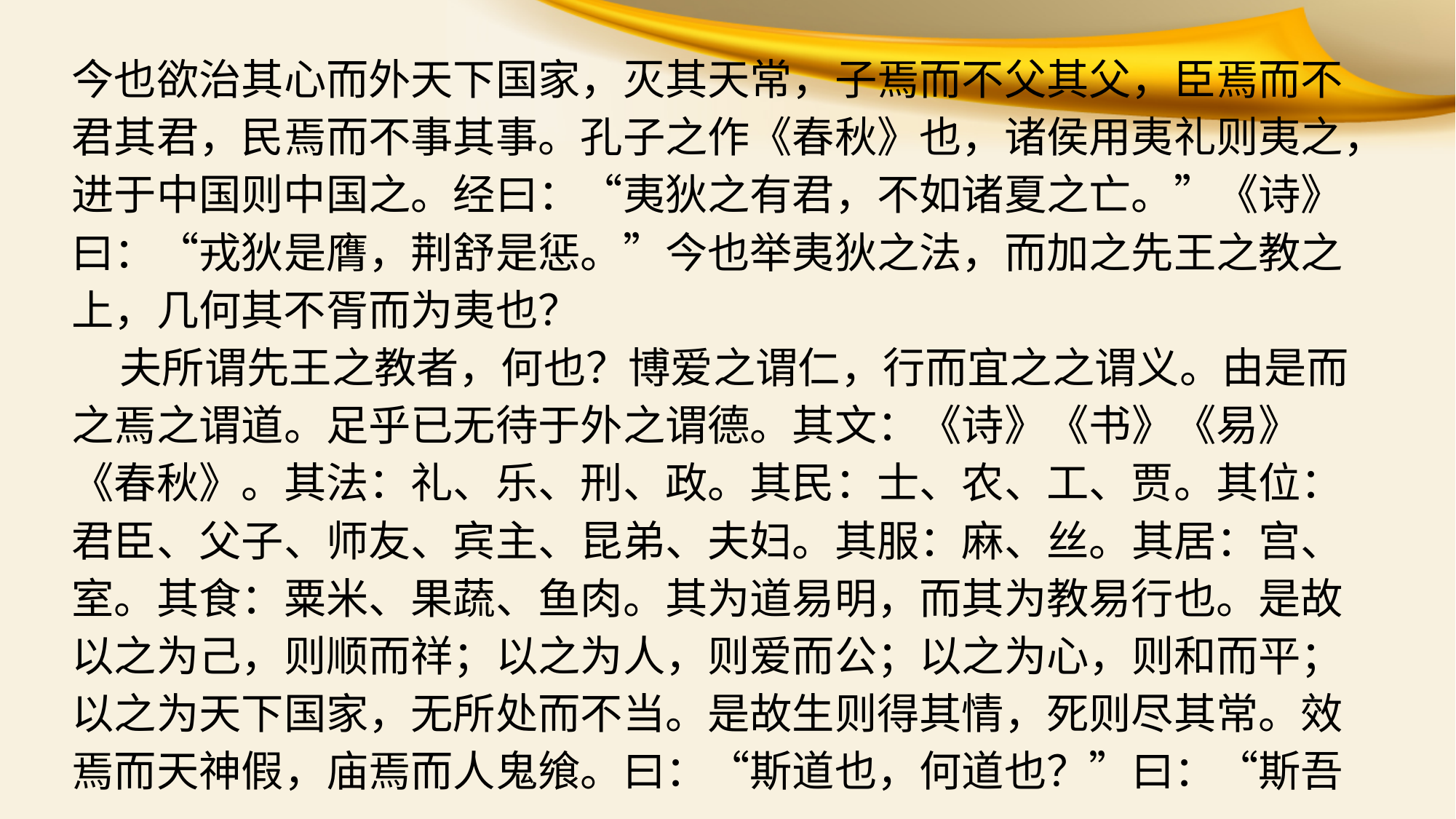

今也欲治其心而外天下国家，灭其天常，子焉而不父其父，臣焉而不君其君，民焉而不事其事。孔子之作《春秋》也，诸侯用夷礼则夷之，进于中国则中国之。经曰：“夷狄之有君，不如诸夏之亡。”《诗》曰：“戎狄是膺，荆舒是惩。”今也举夷狄之法，而加之先王之教之上，几何其不胥而为夷也？
    夫所谓先王之教者，何也？博爱之谓仁，行而宜之之谓义。由是而之焉之谓道。足乎已无待于外之谓德。其文：《诗》《书》《易》《春秋》。其法：礼、乐、刑、政。其民：士、农、工、贾。其位：君臣、父子、师友、宾主、昆弟、夫妇。其服：麻、丝。其居：宫、室。其食：粟米、果蔬、鱼肉。其为道易明，而其为教易行也。是故以之为己，则顺而祥；以之为人，则爱而公；以之为心，则和而平；以之为天下国家，无所处而不当。是故生则得其情，死则尽其常。效焉而天神假，庙焉而人鬼飨。曰：“斯道也，何道也？”曰：“斯吾